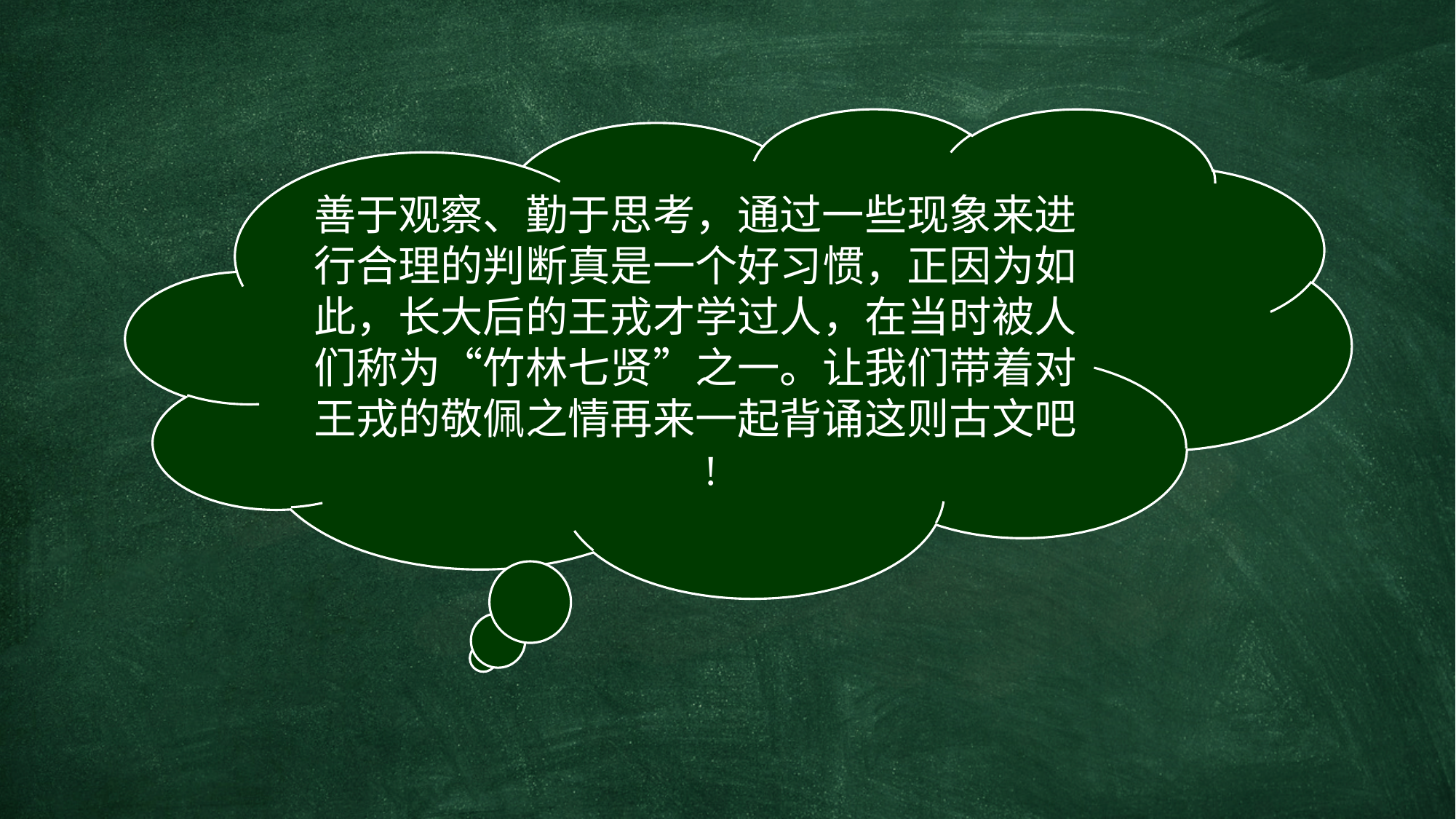

善于观察、勤于思考，通过一些现象来进行合理的判断真是一个好习惯，正因为如此，长大后的王戎才学过人，在当时被人们称为“竹林七贤”之一。让我们带着对王戎的敬佩之情再来一起背诵这则古文吧 !